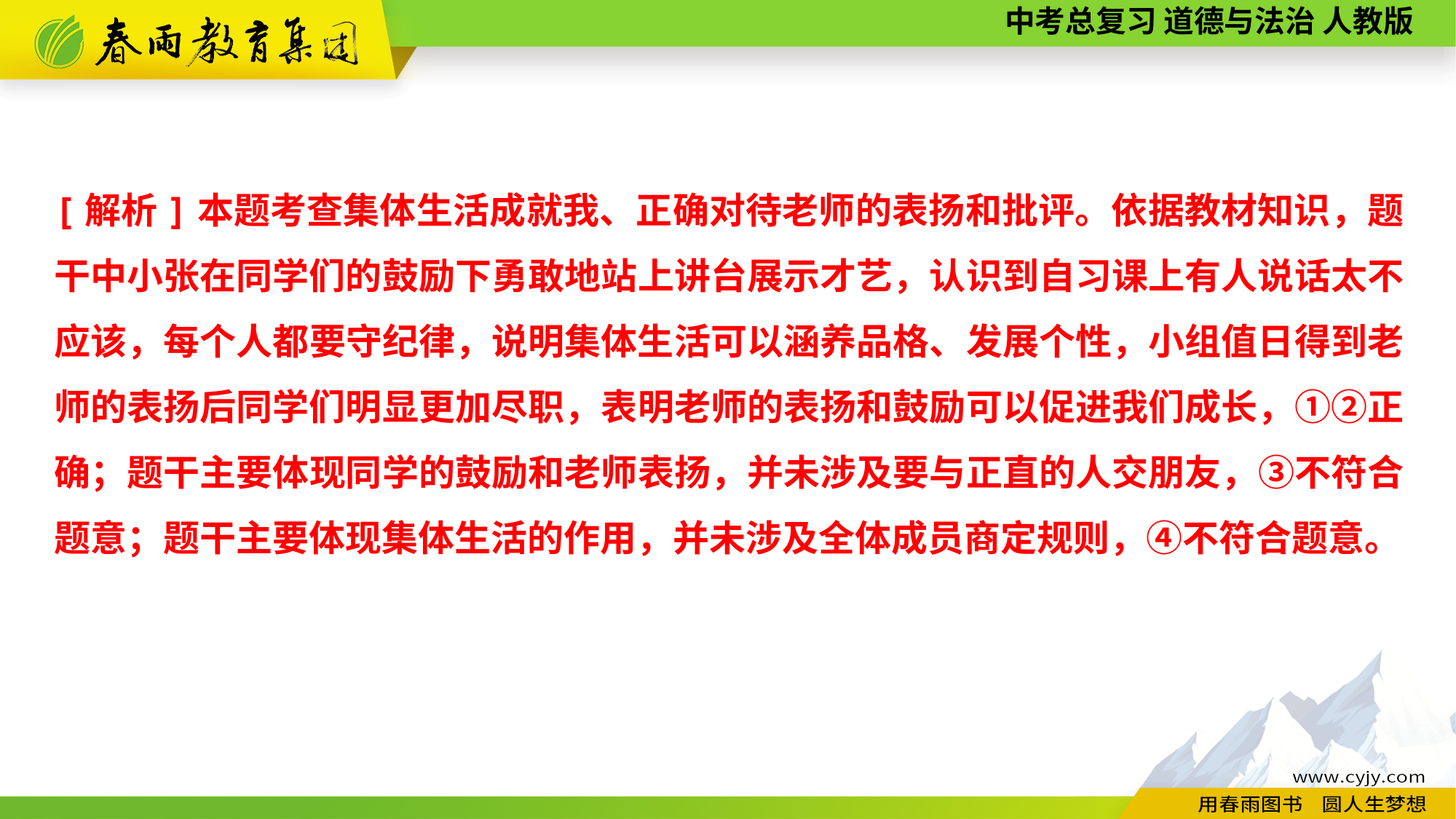

[解析]本题考查集体生活成就我、正确对待老师的表扬和批评。依据教材知识，题干中小张在同学们的鼓励下勇敢地站上讲台展示才艺，认识到自习课上有人说话太不应该，每个人都要守纪律，说明集体生活可以涵养品格、发展个性，小组值日得到老师的表扬后同学们明显更加尽职，表明老师的表扬和鼓励可以促进我们成长，①②正确；题干主要体现同学的鼓励和老师表扬，并未涉及要与正直的人交朋友，③不符合题意；题干主要体现集体生活的作用，并未涉及全体成员商定规则，④不符合题意。